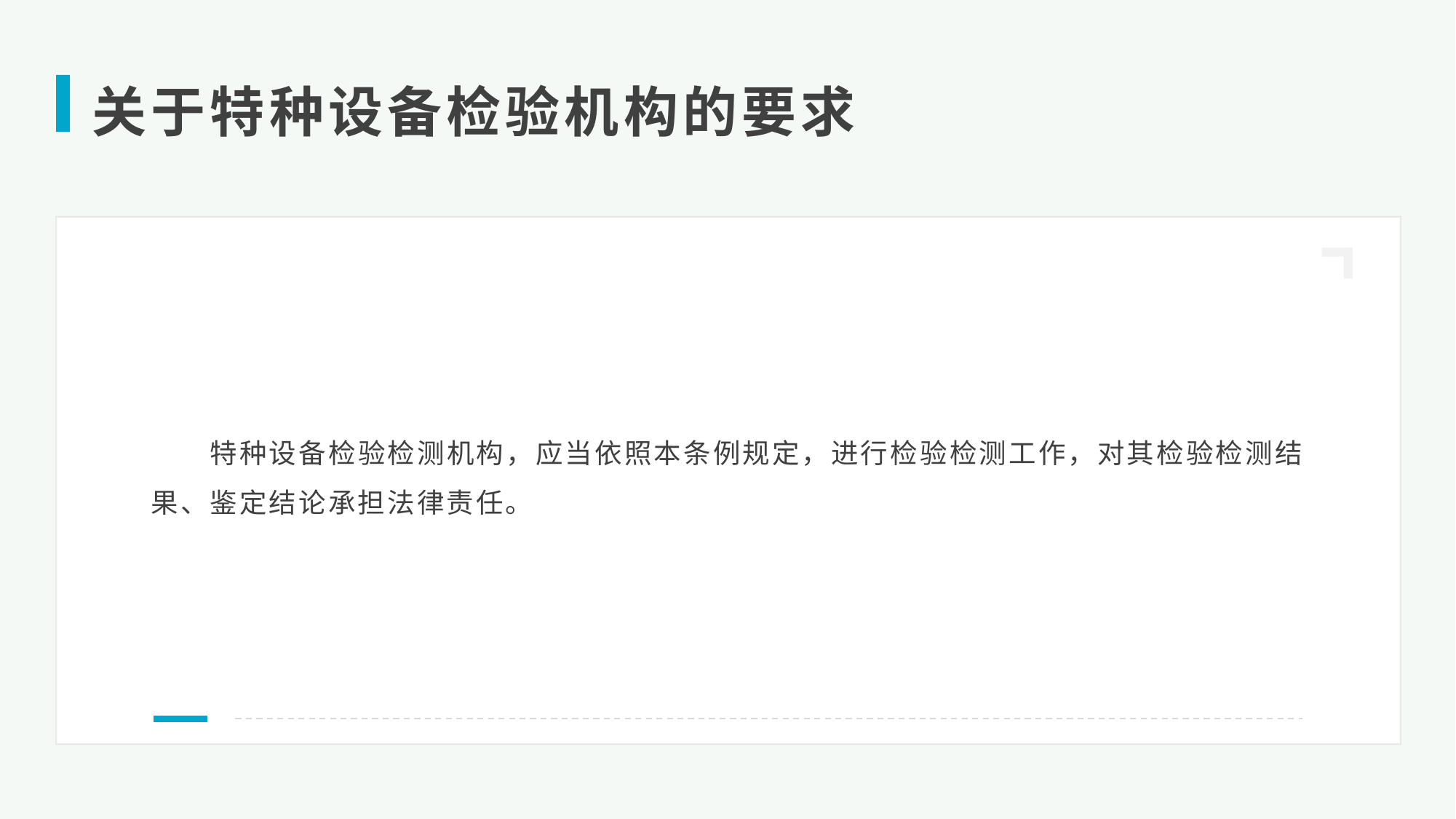

关于特种设备检验机构的要求

特种设备检验检测机构，应当依照本条例规定，进行检验检测工作，对其检验检测结果、鉴定结论承担法律责任。